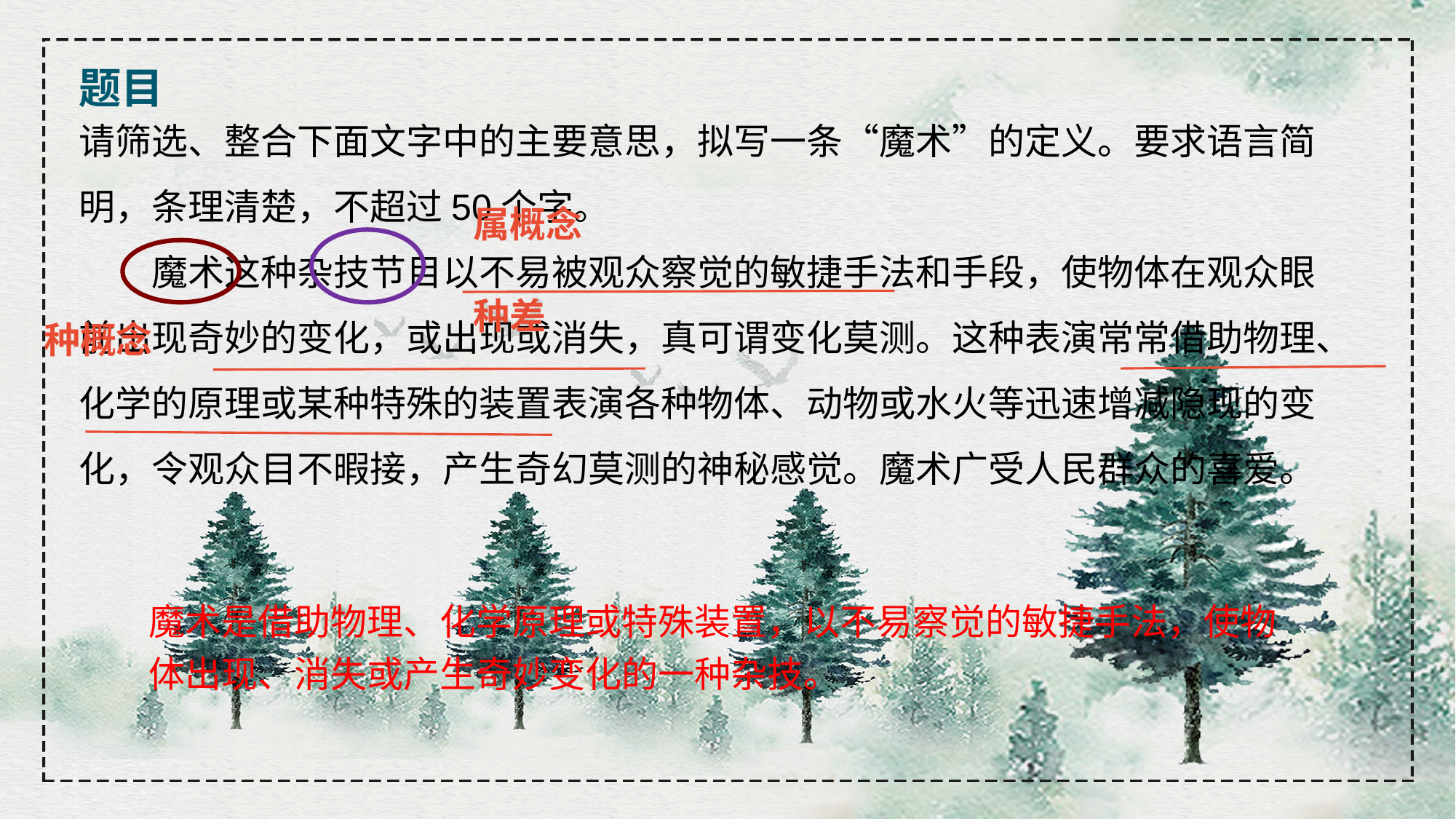

题目
请筛选、整合下面文字中的主要意思，拟写一条“魔术”的定义。要求语言简明，条理清楚，不超过50个字。
　　魔术这种杂技节目以不易被观众察觉的敏捷手法和手段，使物体在观众眼前出现奇妙的变化，或出现或消失，真可谓变化莫测。这种表演常常借助物理、化学的原理或某种特殊的装置表演各种物体、动物或水火等迅速增减隐现的变化，令观众目不暇接，产生奇幻莫测的神秘感觉。魔术广受人民群众的喜爱。
属概念

种差
种概念
魔术是借助物理、化学原理或特殊装置，以不易察觉的敏捷手法，使物体出现、消失或产生奇妙变化的一种杂技。